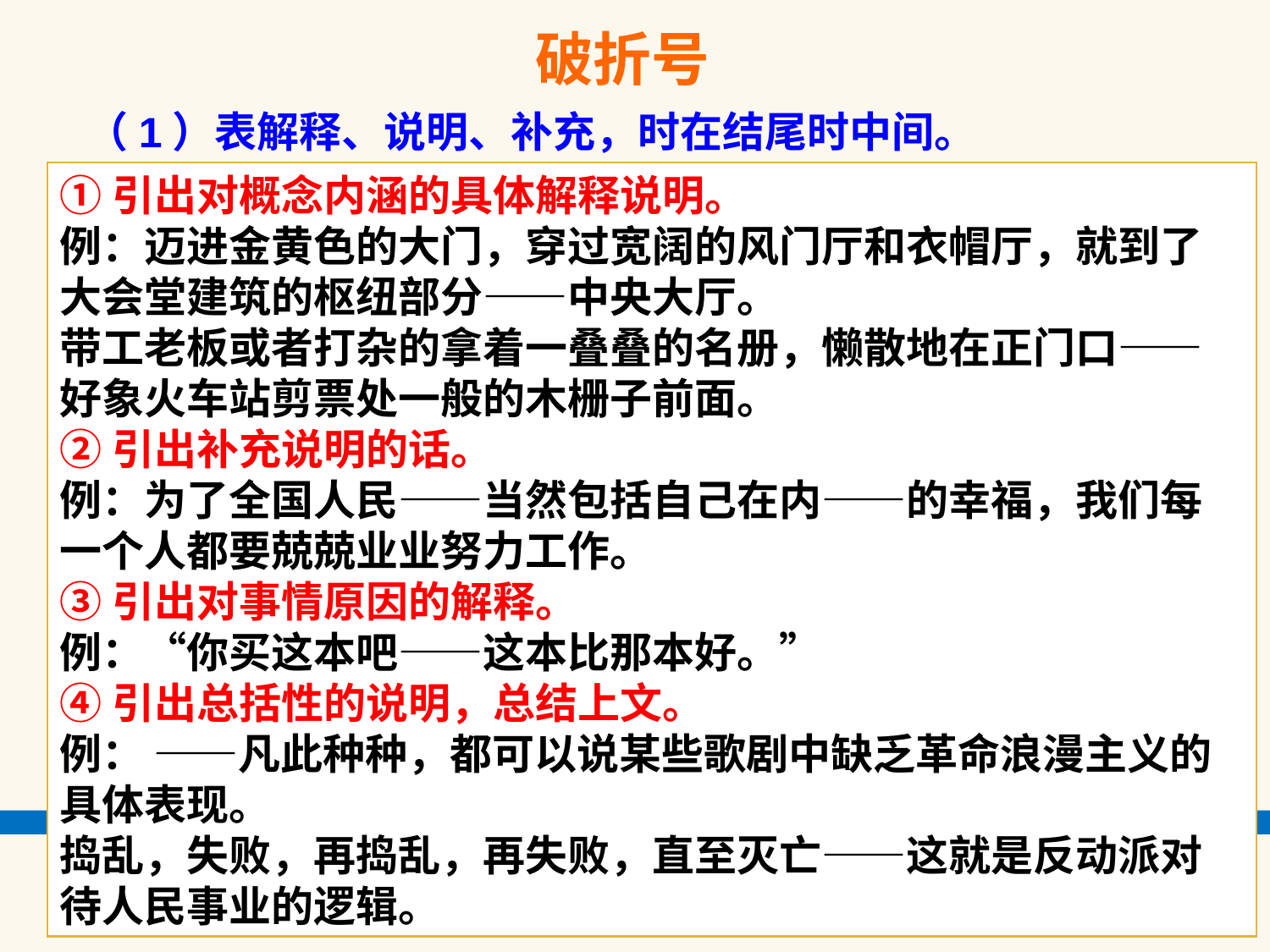

破折号
（1）表解释、说明、补充，时在结尾时中间。
①引出对概念内涵的具体解释说明。
例：迈进金黄色的大门，穿过宽阔的风门厅和衣帽厅，就到了大会堂建筑的枢纽部分——中央大厅。
带工老板或者打杂的拿着一叠叠的名册，懒散地在正门口——好象火车站剪票处一般的木栅子前面。
②引出补充说明的话。
例：为了全国人民——当然包括自己在内——的幸福，我们每一个人都要兢兢业业努力工作。
③引出对事情原因的解释。
例：“你买这本吧——这本比那本好。”
④引出总括性的说明，总结上文。
例： ——凡此种种，都可以说某些歌剧中缺乏革命浪漫主义的具体表现。
捣乱，失败，再捣乱，再失败，直至灭亡——这就是反动派对待人民事业的逻辑。